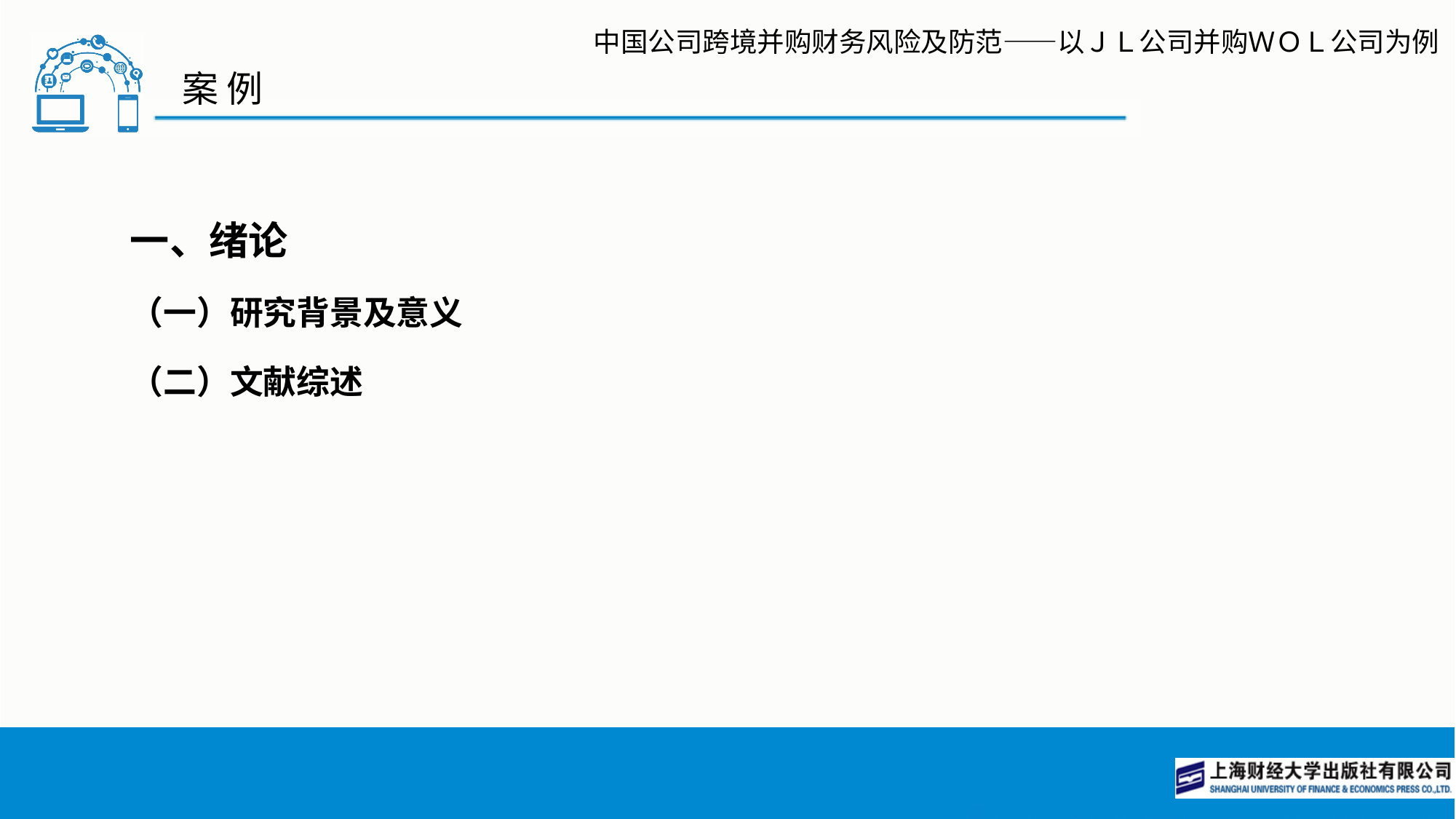

中国公司跨境并购财务风险及防范——以ＪＬ公司并购ＷＯＬ公司为例
# 案 例
一、绪论
（一）研究背景及意义
（二）文献综述